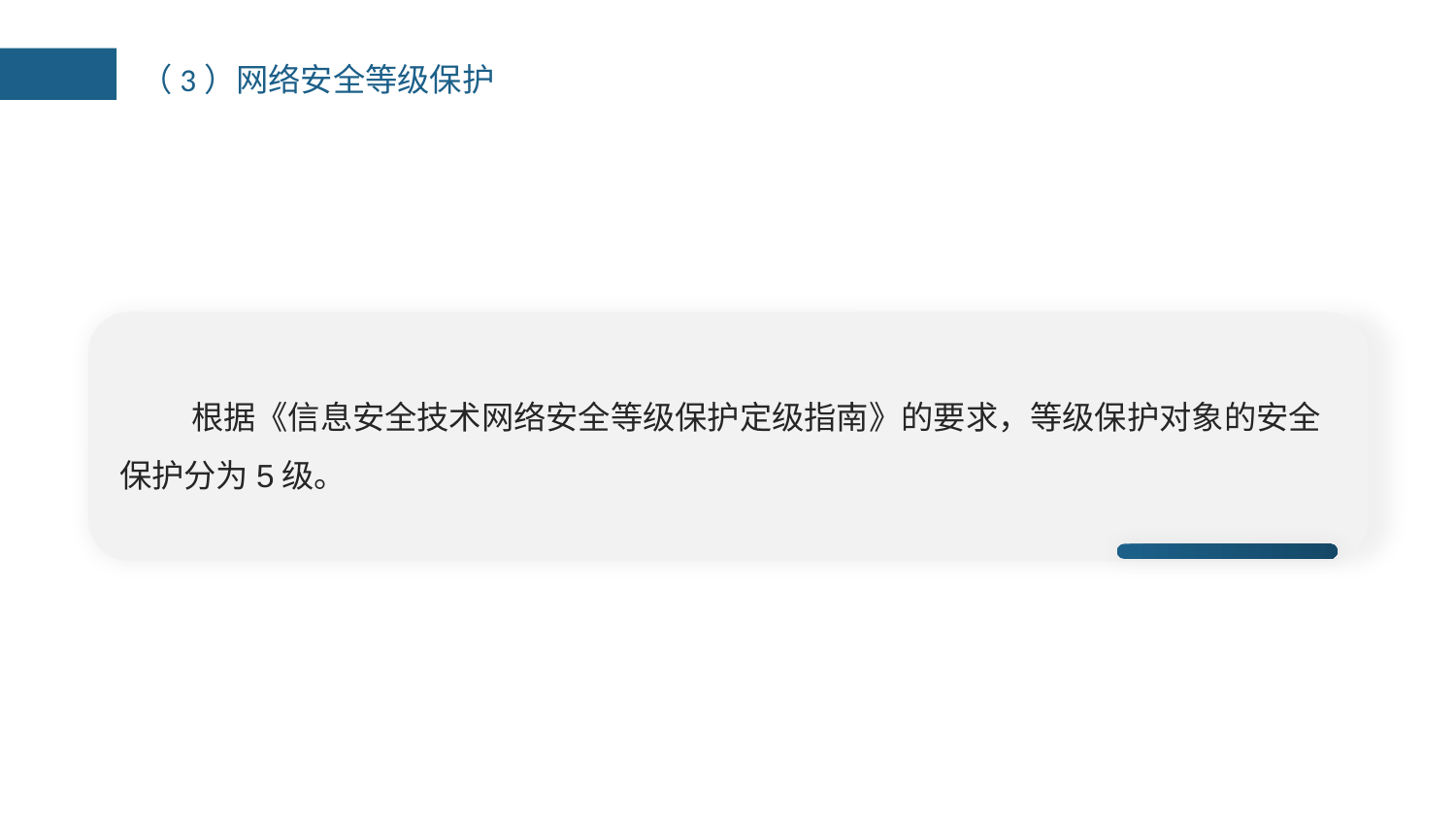

（3）网络安全等级保护

根据《信息安全技术网络安全等级保护定级指南》的要求，等级保护对象的安全保护分为5级。